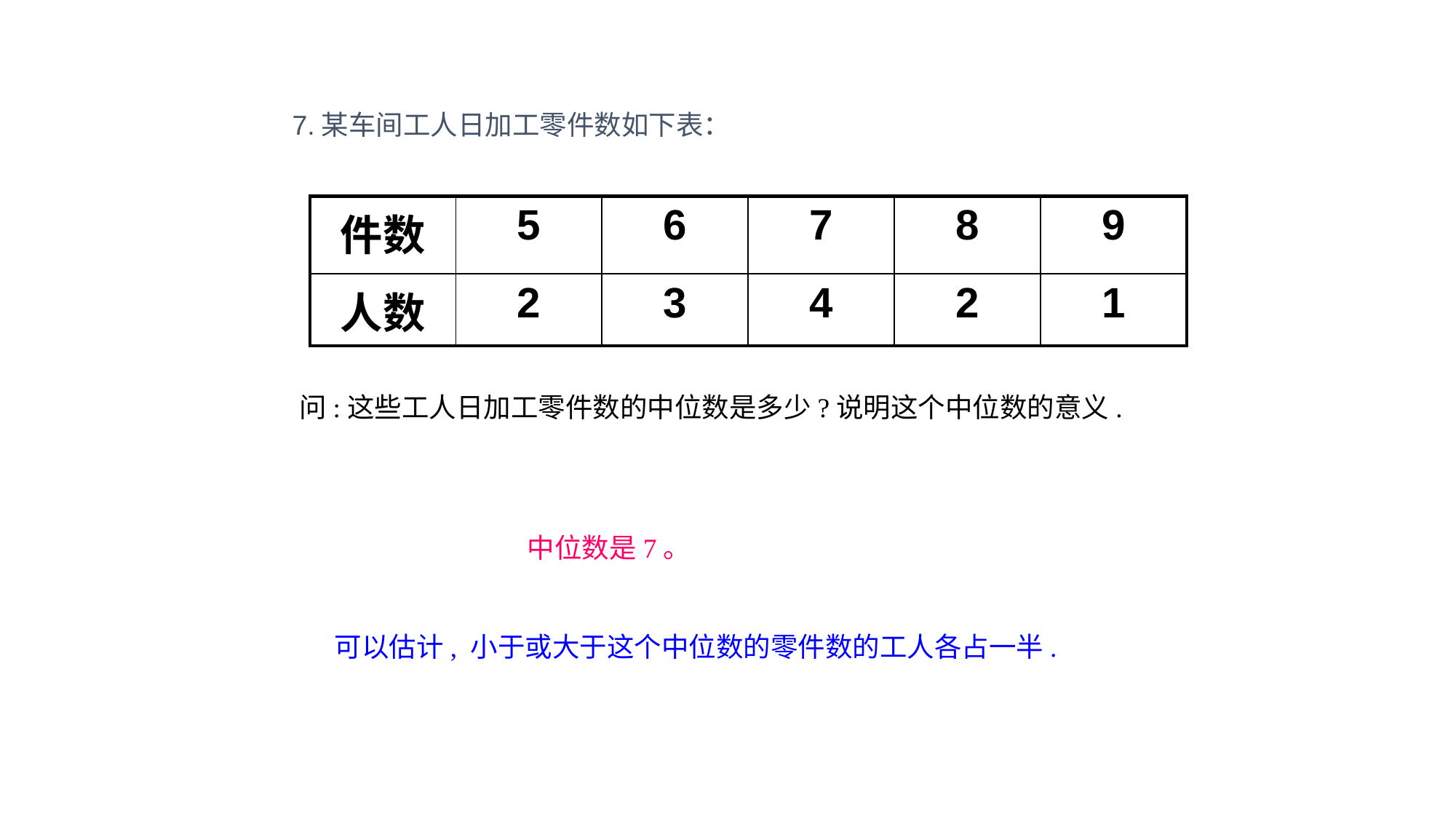

7.某车间工人日加工零件数如下表：
| 件数 | 5 | 6 | 7 | 8 | 9 |
| --- | --- | --- | --- | --- | --- |
| 人数 | 2 | 3 | 4 | 2 | 1 |
问:这些工人日加工零件数的中位数是多少?说明这个中位数的意义.
中位数是7。
 可以估计, 小于或大于这个中位数的零件数的工人各占一半.